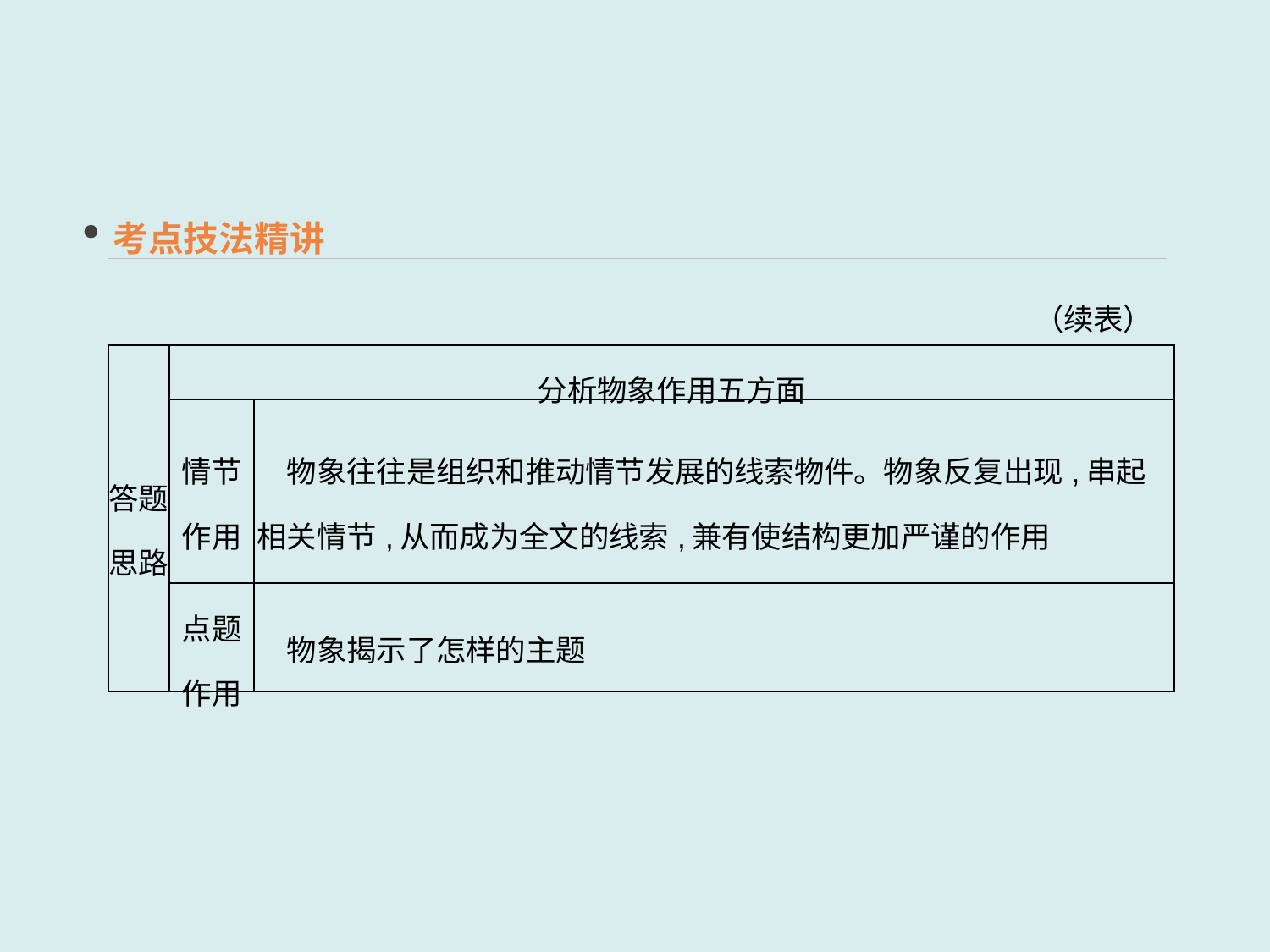

考点技法精讲

（续表）

| 答题 思路 | 分析物象作用五方面 |  |
| --- | --- | --- |
|  | 情节 作用 | 物象往往是组织和推动情节发展的线索物件。物象反复出现,串起相关情节,从而成为全文的线索,兼有使结构更加严谨的作用 |
|  | 点题 作用 | 物象揭示了怎样的主题 |